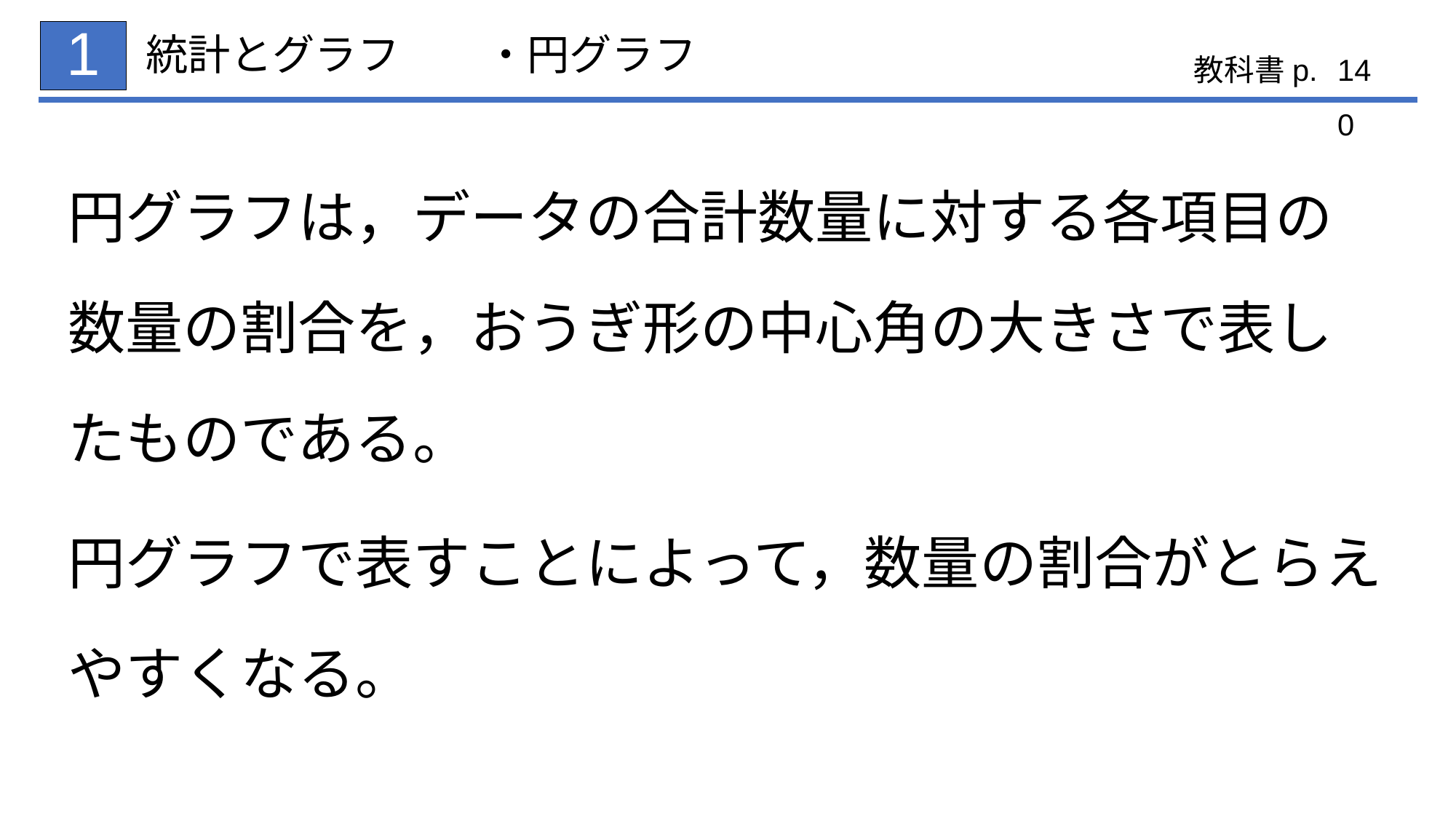

1
# 統計とグラフ　　・円グラフ
140
円グラフは，データの合計数量に対する各項目の
数量の割合を，おうぎ形の中心角の大きさで表したものである。
円グラフで表すことによって，数量の割合がとらえ
やすくなる。